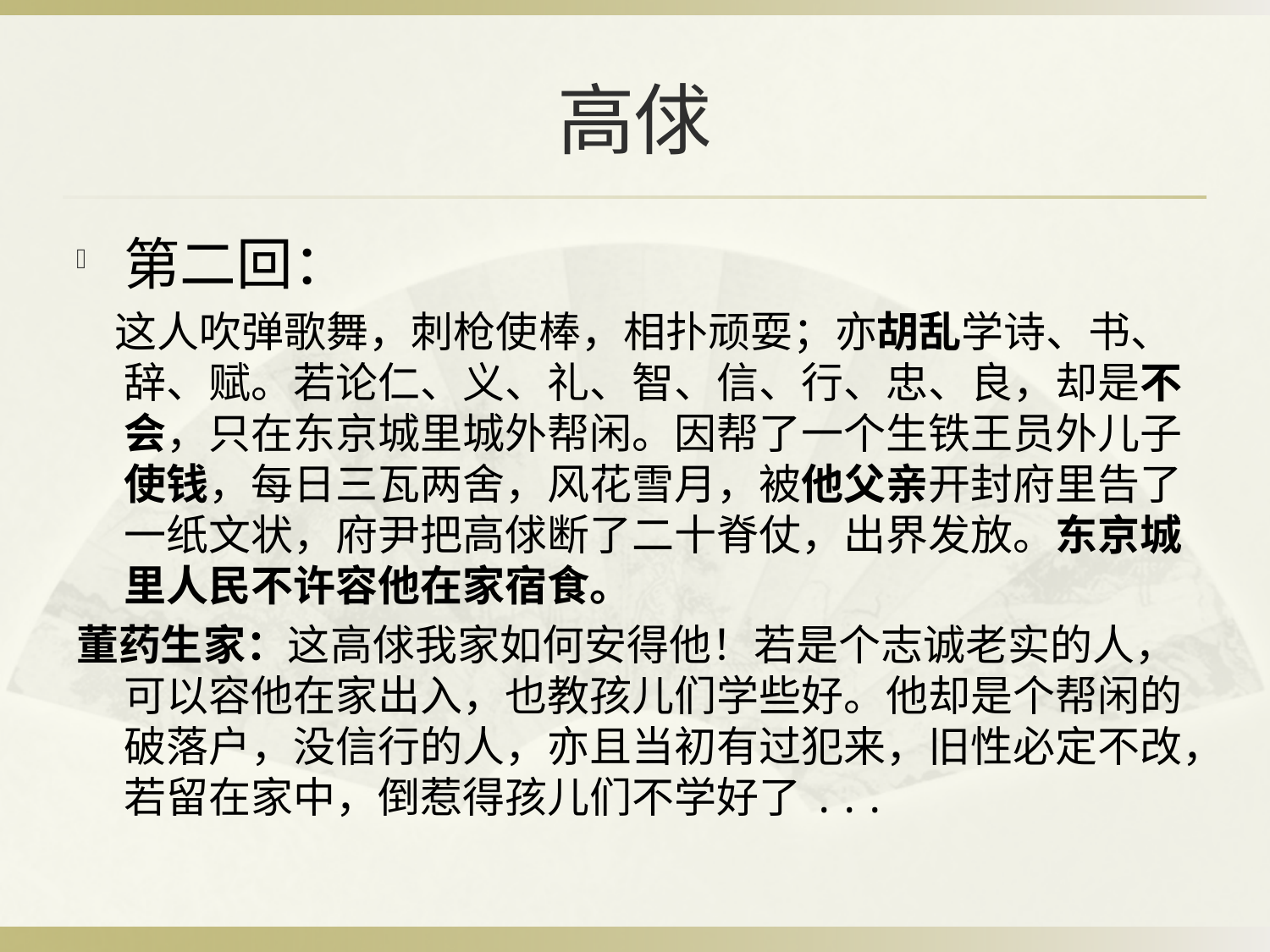

# 高俅
第二回：
   这人吹弹歌舞，刺枪使棒，相扑顽耍；亦胡乱学诗、书、辞、赋。若论仁、义、礼、智、信、行、忠、良，却是不会，只在东京城里城外帮闲。因帮了一个生铁王员外儿子使钱，每日三瓦两舍，风花雪月，被他父亲开封府里告了一纸文状，府尹把高俅断了二十脊仗，出界发放。东京城里人民不许容他在家宿食。
董药生家：这高俅我家如何安得他！若是个志诚老实的人，可以容他在家出入，也教孩儿们学些好。他却是个帮闲的破落户，没信行的人，亦且当初有过犯来，旧性必定不改，若留在家中，倒惹得孩儿们不学好了...